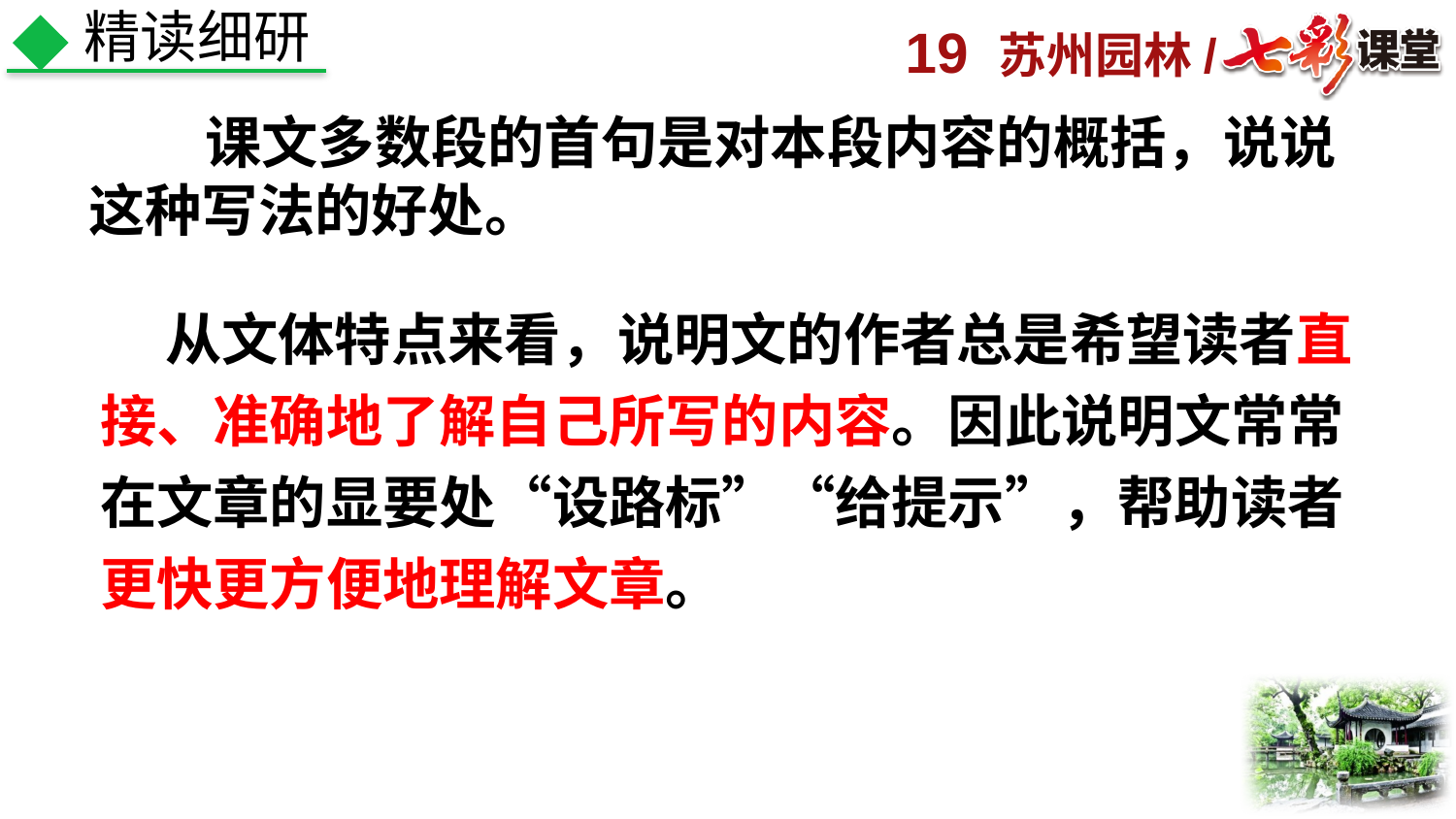

精读细研

        课文多数段的首句是对本段内容的概括，说说这种写法的好处。
    从文体特点来看，说明文的作者总是希望读者直接、准确地了解自己所写的内容。因此说明文常常在文章的显要处“设路标”“给提示”，帮助读者更快更方便地理解文章。